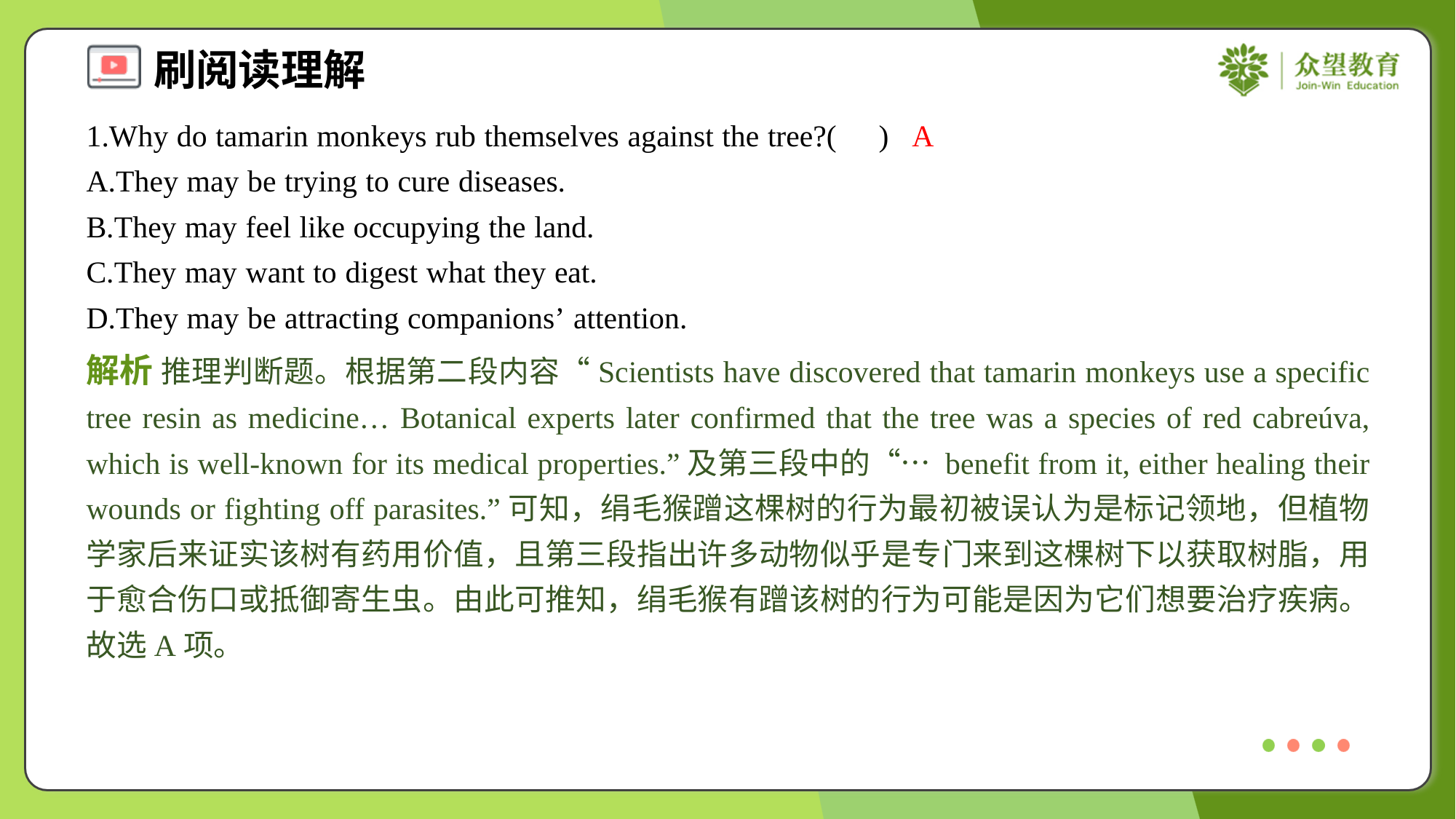

1.Why do tamarin monkeys rub themselves against the tree?(     )
A
A.They may be trying to cure diseases.
B.They may feel like occupying the land.
C.They may want to digest what they eat.
D.They may be attracting companions’ attention.
解析 推理判断题。根据第二段内容“Scientists have discovered that tamarin monkeys use a specific tree resin as medicine… Botanical experts later confirmed that the tree was a species of red cabreúva, which is well-known for its medical properties.”及第三段中的“… benefit from it, either healing their wounds or fighting off parasites.”可知，绢毛猴蹭这棵树的行为最初被误认为是标记领地，但植物学家后来证实该树有药用价值，且第三段指出许多动物似乎是专门来到这棵树下以获取树脂，用于愈合伤口或抵御寄生虫。由此可推知，绢毛猴有蹭该树的行为可能是因为它们想要治疗疾病。故选A项。